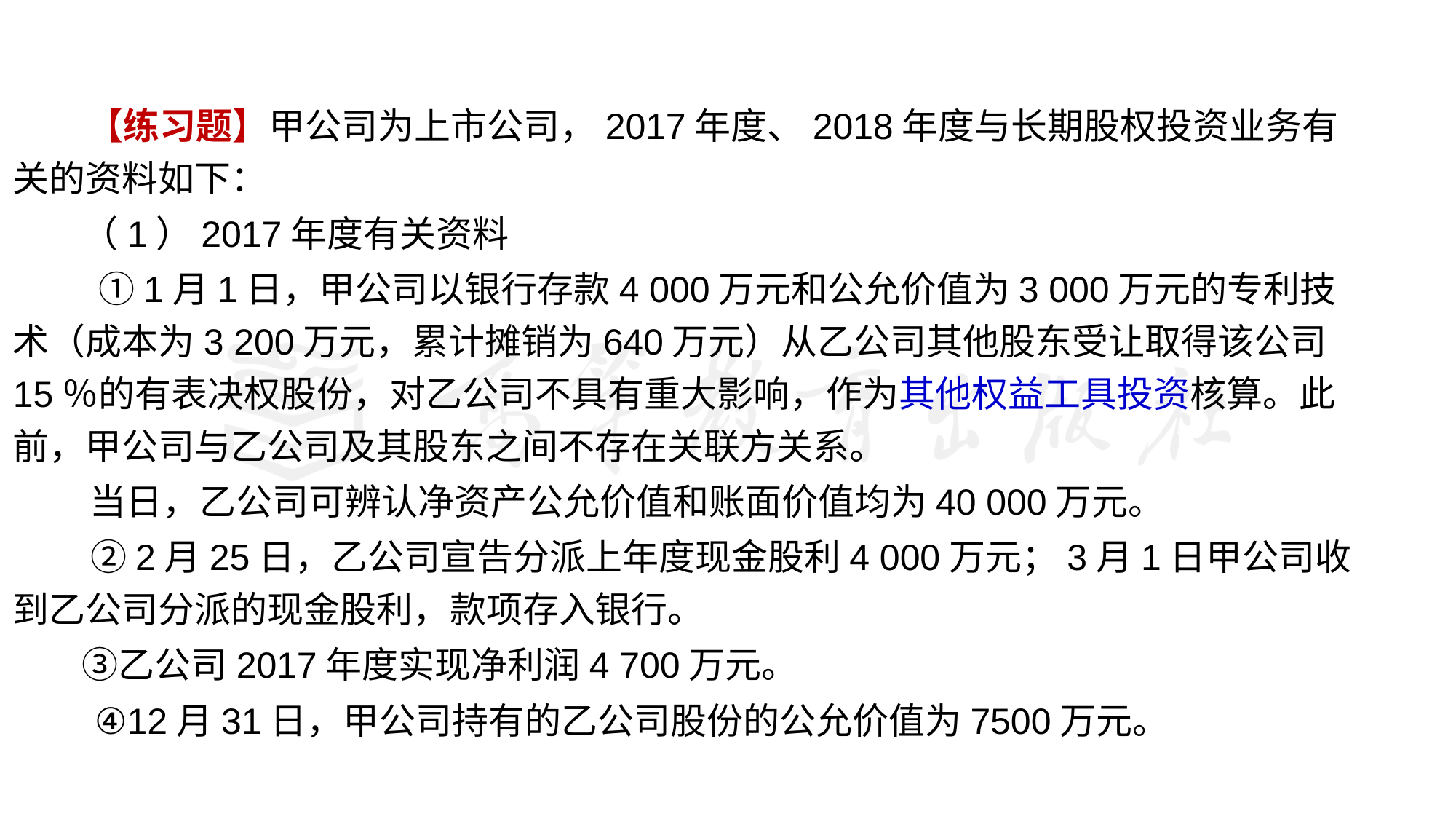

#
        【练习题】甲公司为上市公司，2017年度、2018年度与长期股权投资业务有关的资料如下：
　    （1）2017年度有关资料
　      ①1月1日，甲公司以银行存款4 000万元和公允价值为3 000万元的专利技术（成本为3 200万元，累计摊销为640万元）从乙公司其他股东受让取得该公司15％的有表决权股份，对乙公司不具有重大影响，作为其他权益工具投资核算。此前，甲公司与乙公司及其股东之间不存在关联方关系。
　     当日，乙公司可辨认净资产公允价值和账面价值均为40 000万元。
　     ②2月25日，乙公司宣告分派上年度现金股利4 000万元；3月1日甲公司收到乙公司分派的现金股利，款项存入银行。
　    ③乙公司2017年度实现净利润4 700万元。
        ④12月31日，甲公司持有的乙公司股份的公允价值为7500万元。